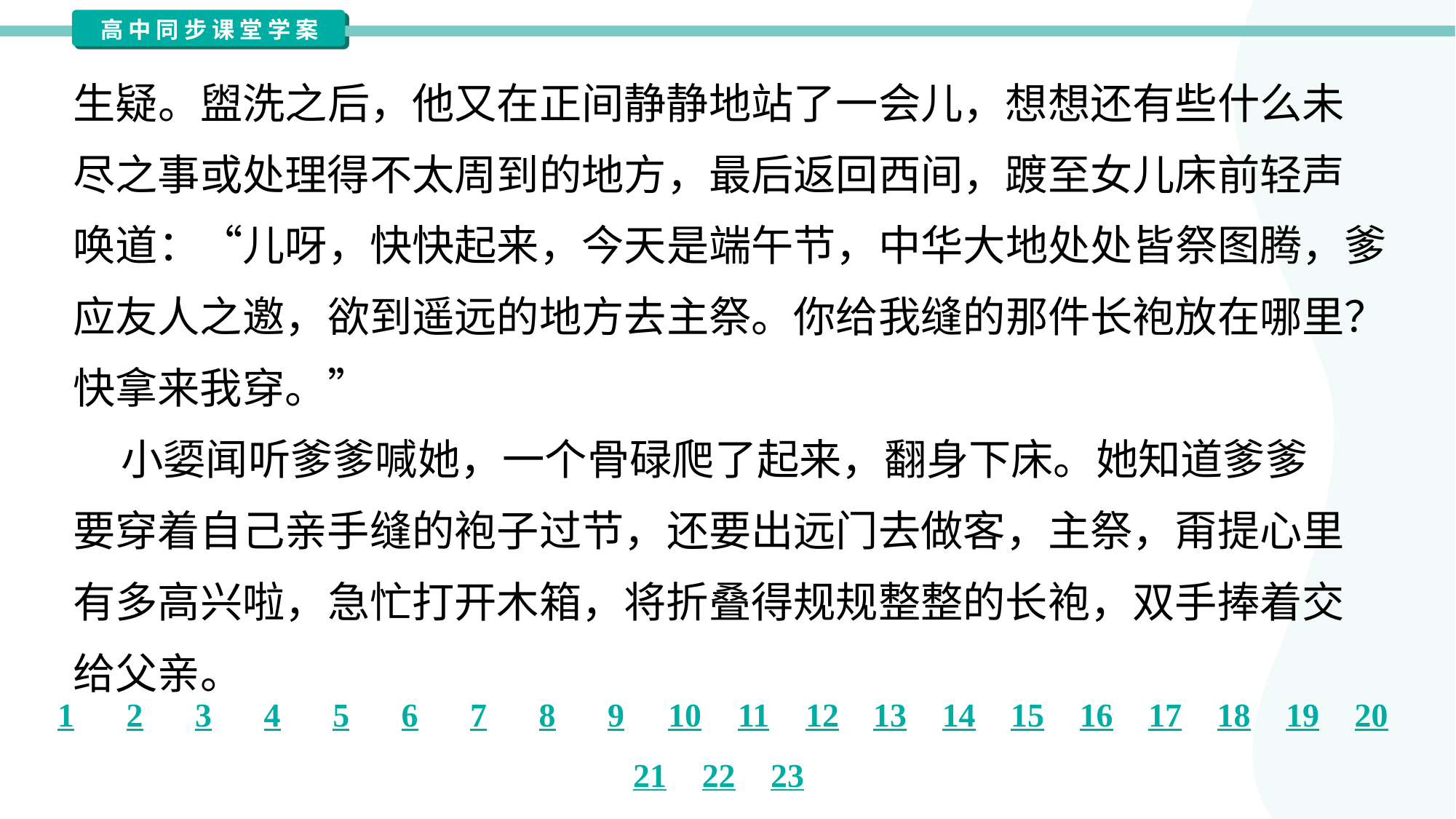

生疑。盥洗之后，他又在正间静静地站了一会儿，想想还有些什么未
尽之事或处理得不太周到的地方，最后返回西间，踱至女儿床前轻声
唤道：“儿呀，快快起来，今天是端午节，中华大地处处皆祭图腾，爹
应友人之邀，欲到遥远的地方去主祭。你给我缝的那件长袍放在哪里？
快拿来我穿。”
    小媭闻听爹爹喊她，一个骨碌爬了起来，翻身下床。她知道爹爹
要穿着自己亲手缝的袍子过节，还要出远门去做客，主祭，甭提心里
有多高兴啦，急忙打开木箱，将折叠得规规整整的长袍，双手捧着交
给父亲。